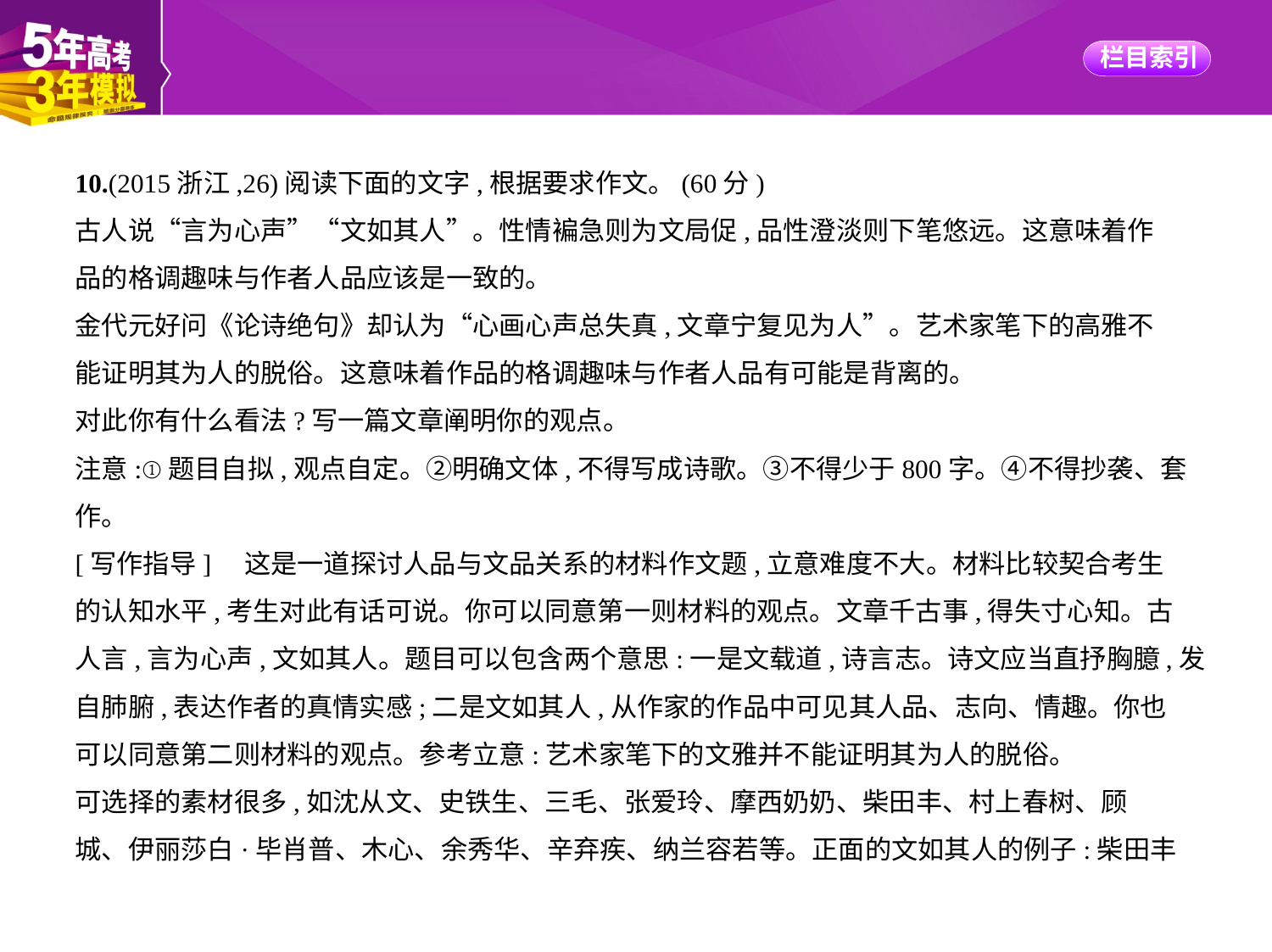

10.(2015浙江,26)阅读下面的文字,根据要求作文。(60分)
古人说“言为心声”“文如其人”。性情褊急则为文局促,品性澄淡则下笔悠远。这意味着作
品的格调趣味与作者人品应该是一致的。
金代元好问《论诗绝句》却认为“心画心声总失真,文章宁复见为人”。艺术家笔下的高雅不
能证明其为人的脱俗。这意味着作品的格调趣味与作者人品有可能是背离的。
对此你有什么看法?写一篇文章阐明你的观点。
注意:①题目自拟,观点自定。②明确文体,不得写成诗歌。③不得少于800字。④不得抄袭、套
作。
[写作指导]　这是一道探讨人品与文品关系的材料作文题,立意难度不大。材料比较契合考生
的认知水平,考生对此有话可说。你可以同意第一则材料的观点。文章千古事,得失寸心知。古
人言,言为心声,文如其人。题目可以包含两个意思:一是文载道,诗言志。诗文应当直抒胸臆,发
自肺腑,表达作者的真情实感;二是文如其人,从作家的作品中可见其人品、志向、情趣。你也
可以同意第二则材料的观点。参考立意:艺术家笔下的文雅并不能证明其为人的脱俗。
可选择的素材很多,如沈从文、史铁生、三毛、张爱玲、摩西奶奶、柴田丰、村上春树、顾
城、伊丽莎白·毕肖普、木心、余秀华、辛弃疾、纳兰容若等。正面的文如其人的例子:柴田丰